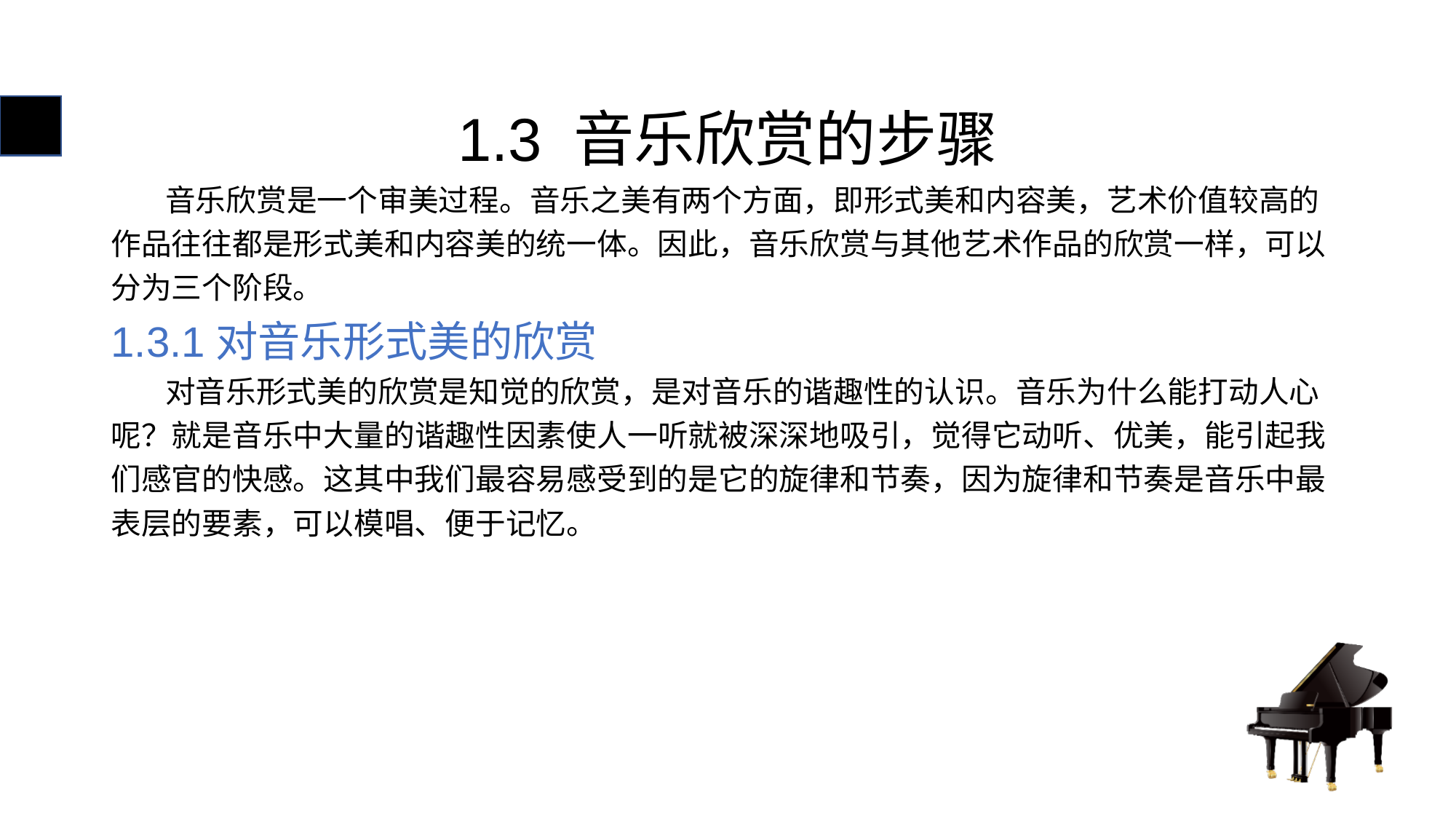

# 1.3 音乐欣赏的步骤
       音乐欣赏是一个审美过程。音乐之美有两个方面，即形式美和内容美，艺术价值较高的作品往往都是形式美和内容美的统一体。因此，音乐欣赏与其他艺术作品的欣赏一样，可以分为三个阶段。
1.3.1对音乐形式美的欣赏
       对音乐形式美的欣赏是知觉的欣赏，是对音乐的谐趣性的认识。音乐为什么能打动人心呢？就是音乐中大量的谐趣性因素使人一听就被深深地吸引，觉得它动听、优美，能引起我们感官的快感。这其中我们最容易感受到的是它的旋律和节奏，因为旋律和节奏是音乐中最表层的要素，可以模唱、便于记忆。